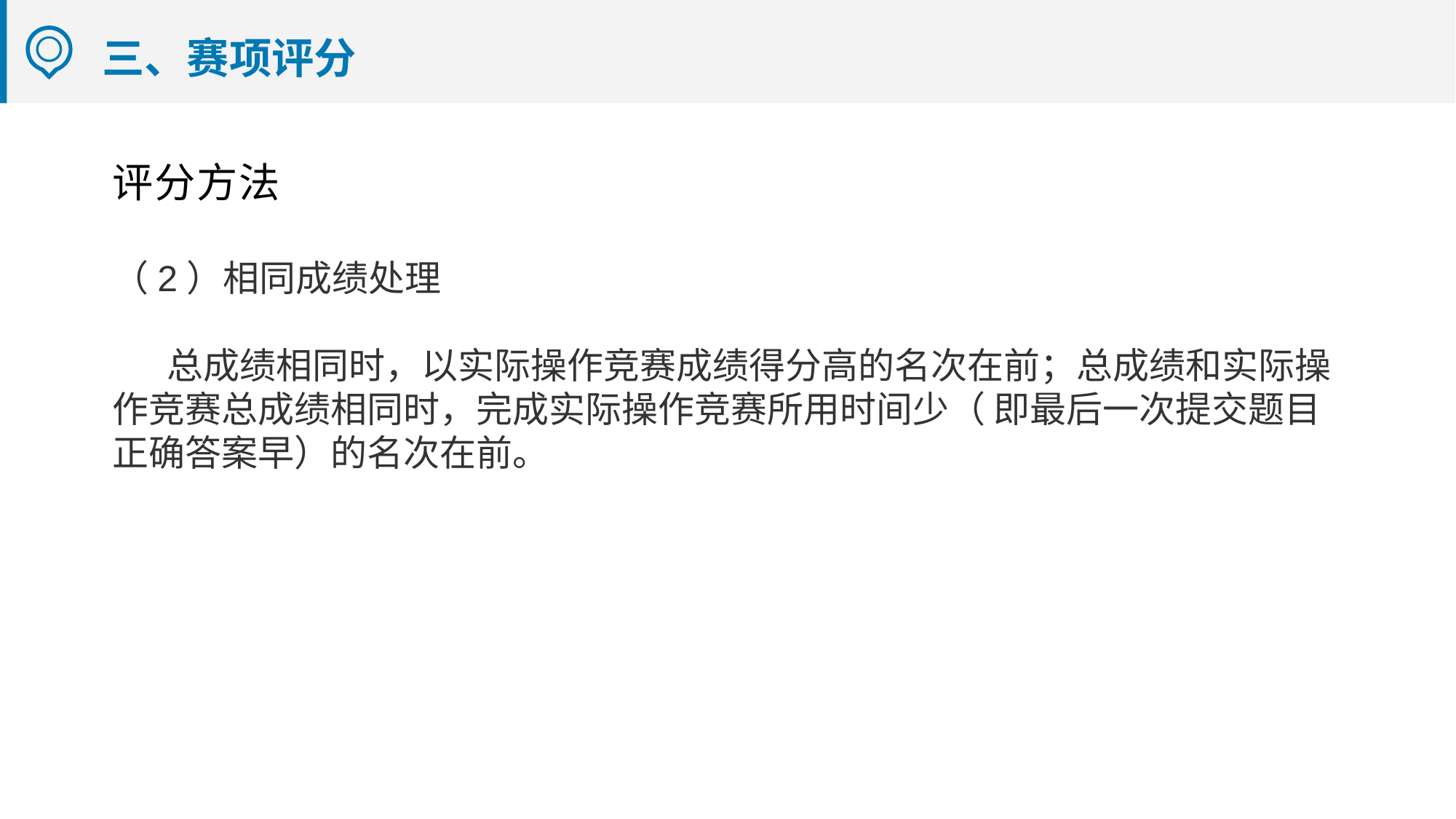

# 三、赛项评分
评分方法

（2）相同成绩处理

总成绩相同时，以实际操作竞赛成绩得分高的名次在前；总成绩和实际操作竞赛总成绩相同时，完成实际操作竞赛所用时间少（ 即最后一次提交题目正确答案早）的名次在前。